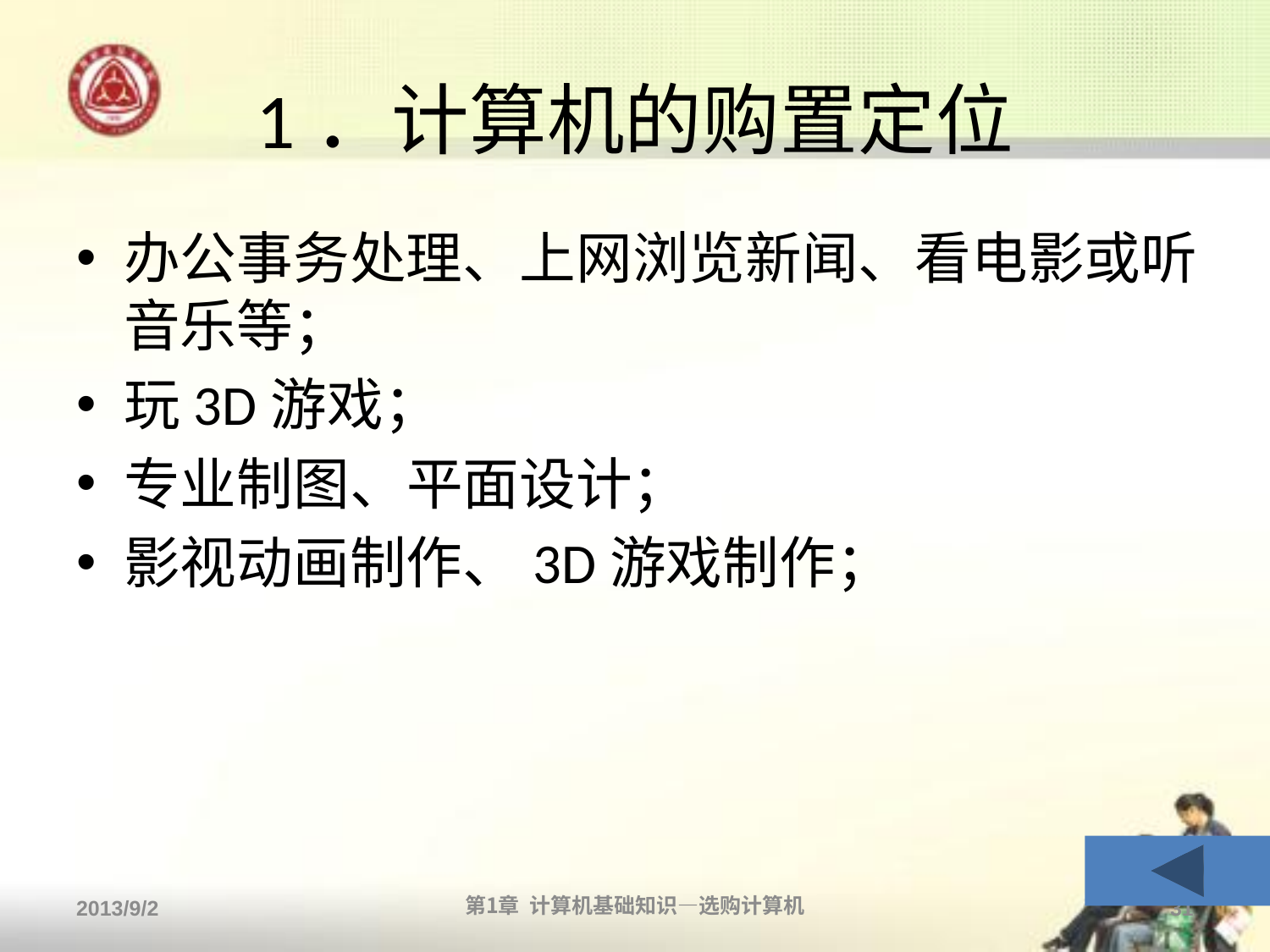

# 1．计算机的购置定位
办公事务处理、上网浏览新闻、看电影或听音乐等；
玩3D游戏；
专业制图、平面设计；
影视动画制作、3D游戏制作；

2013/9/2
第1章  计算机基础知识—选购计算机
31